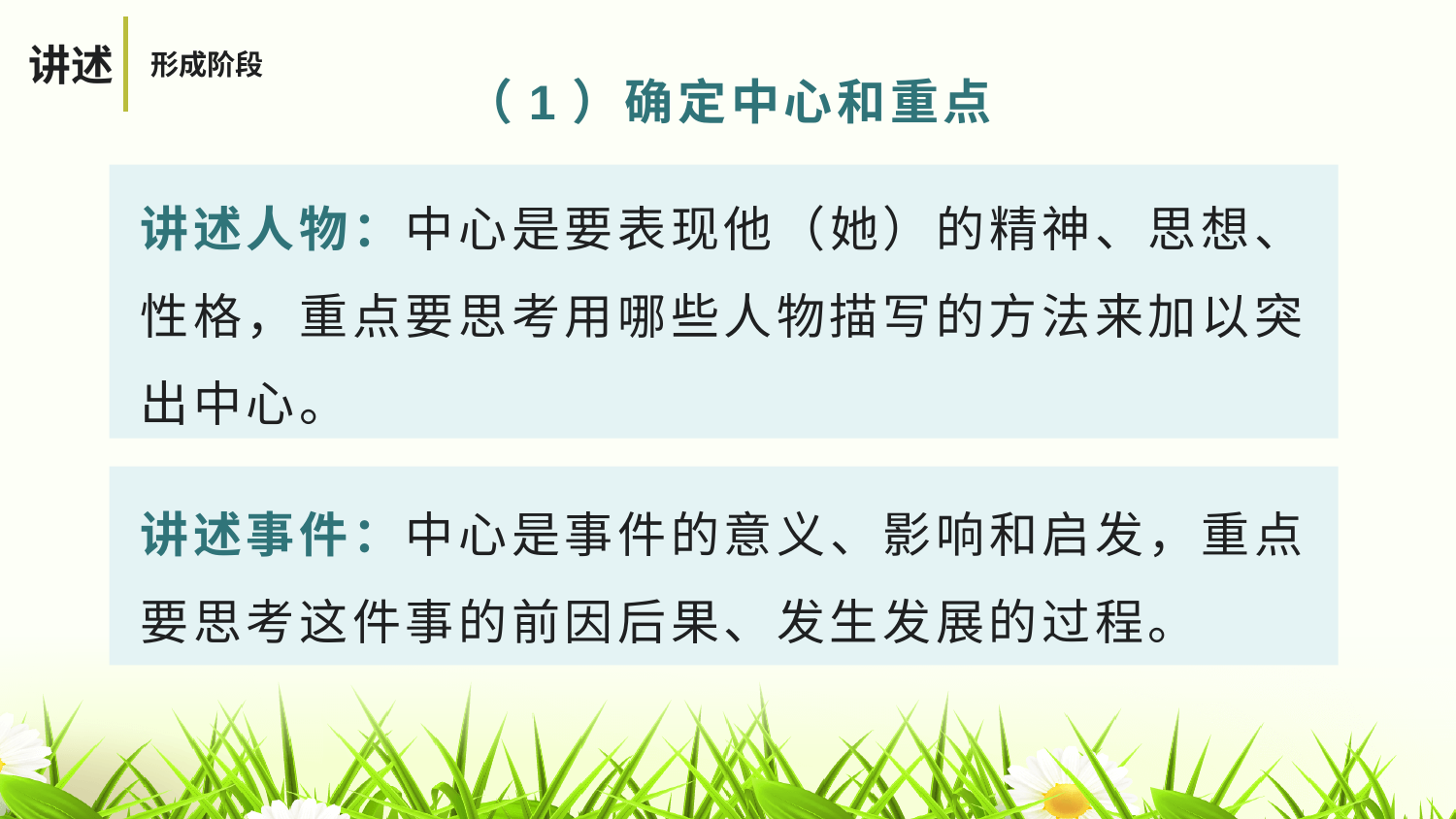

讲述
形成阶段
（1）确定中心和重点
讲述人物：中心是要表现他（她）的精神、思想、性格，重点要思考用哪些人物描写的方法来加以突出中心。

讲述事件：中心是事件的意义、影响和启发，重点要思考这件事的前因后果、发生发展的过程。